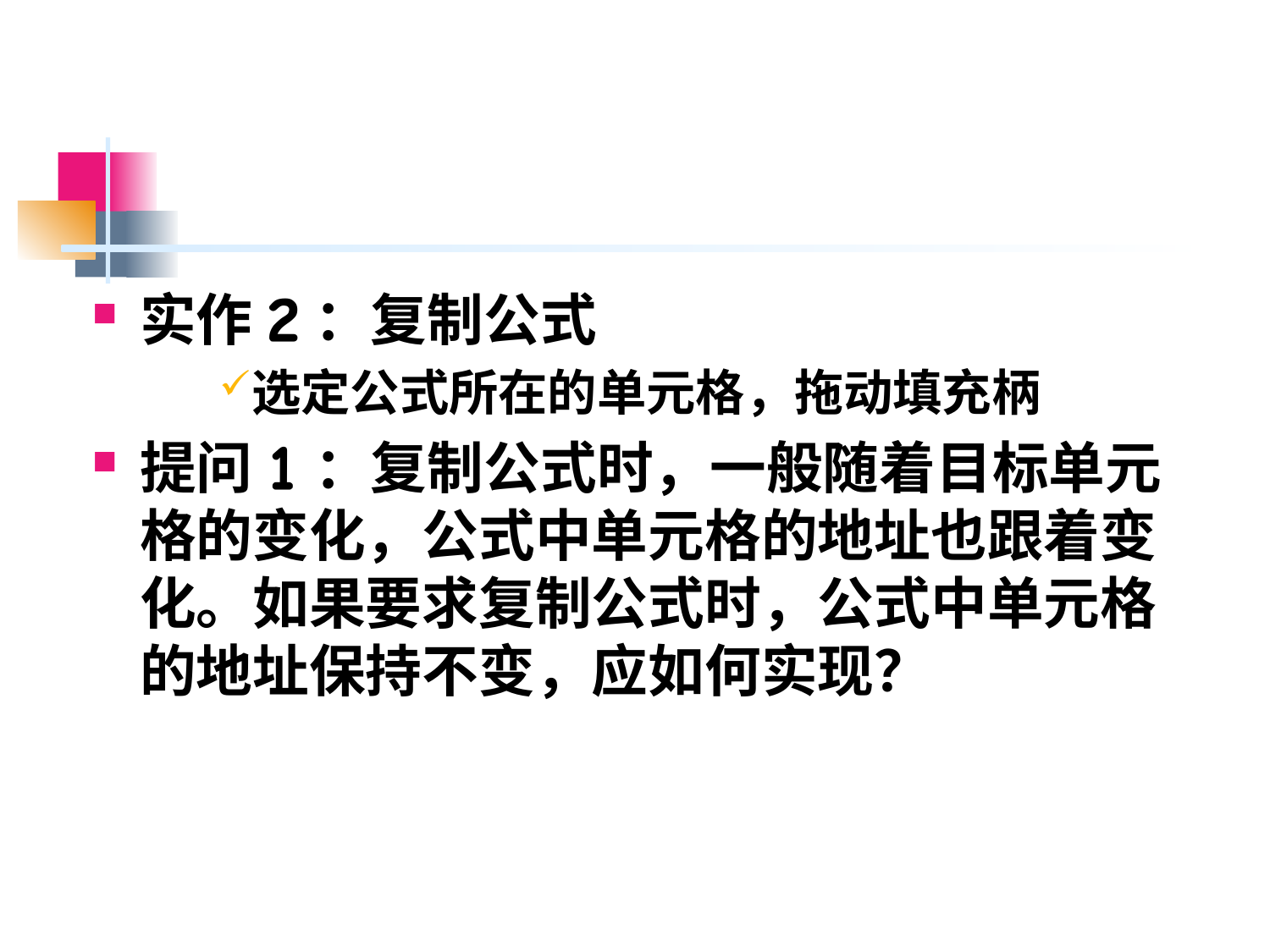

#
实作2：复制公式
选定公式所在的单元格，拖动填充柄
提问1：复制公式时，一般随着目标单元格的变化，公式中单元格的地址也跟着变化。如果要求复制公式时，公式中单元格的地址保持不变，应如何实现？